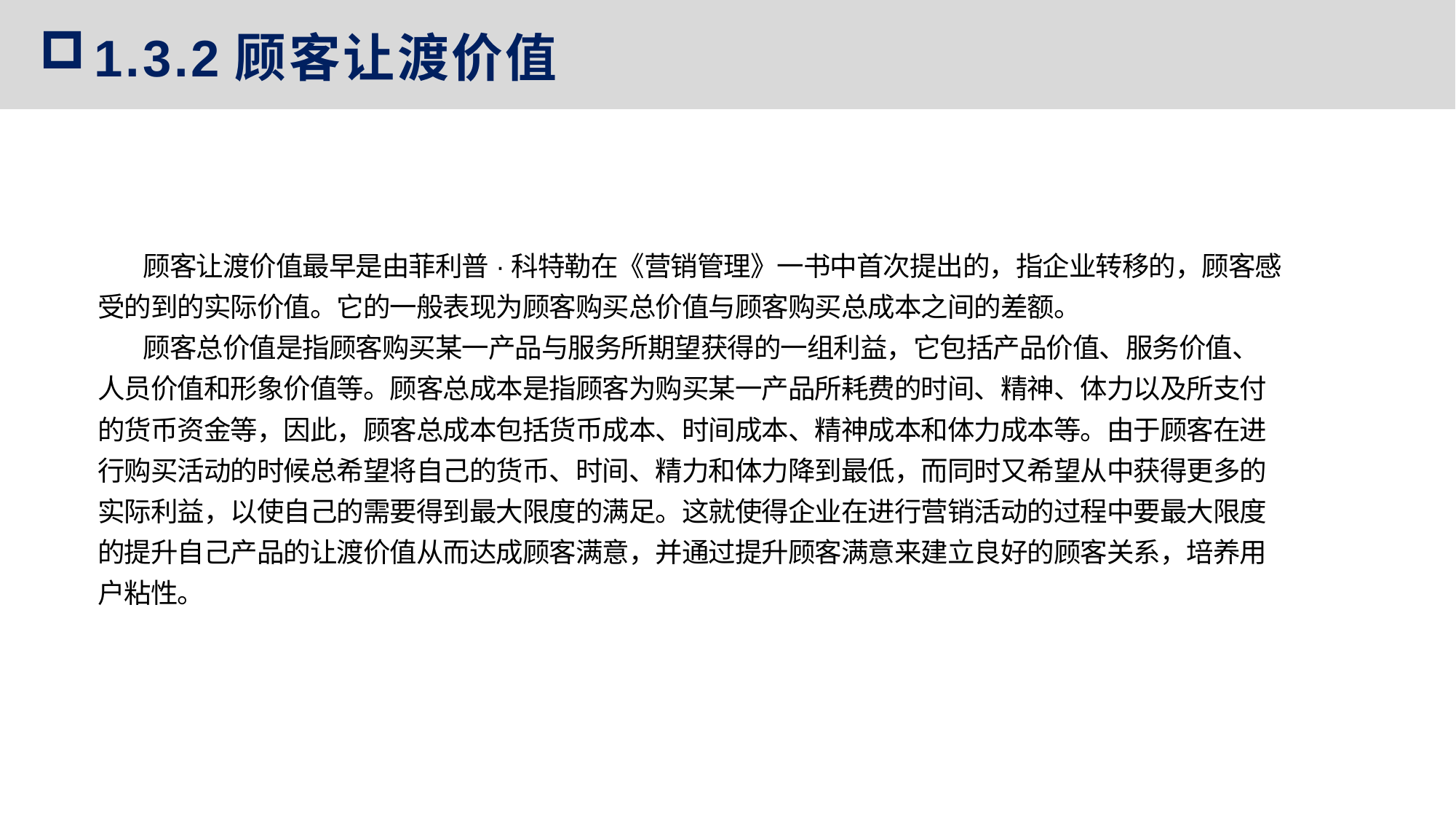

1.3.2顾客让渡价值
       顾客让渡价值最早是由菲利普·科特勒在《营销管理》一书中首次提出的，指企业转移的，顾客感受的到的实际价值。它的一般表现为顾客购买总价值与顾客购买总成本之间的差额。
       顾客总价值是指顾客购买某一产品与服务所期望获得的一组利益，它包括产品价值、服务价值、人员价值和形象价值等。顾客总成本是指顾客为购买某一产品所耗费的时间、精神、体力以及所支付的货币资金等，因此，顾客总成本包括货币成本、时间成本、精神成本和体力成本等。由于顾客在进行购买活动的时候总希望将自己的货币、时间、精力和体力降到最低，而同时又希望从中获得更多的实际利益，以使自己的需要得到最大限度的满足。这就使得企业在进行营销活动的过程中要最大限度的提升自己产品的让渡价值从而达成顾客满意，并通过提升顾客满意来建立良好的顾客关系，培养用户粘性。